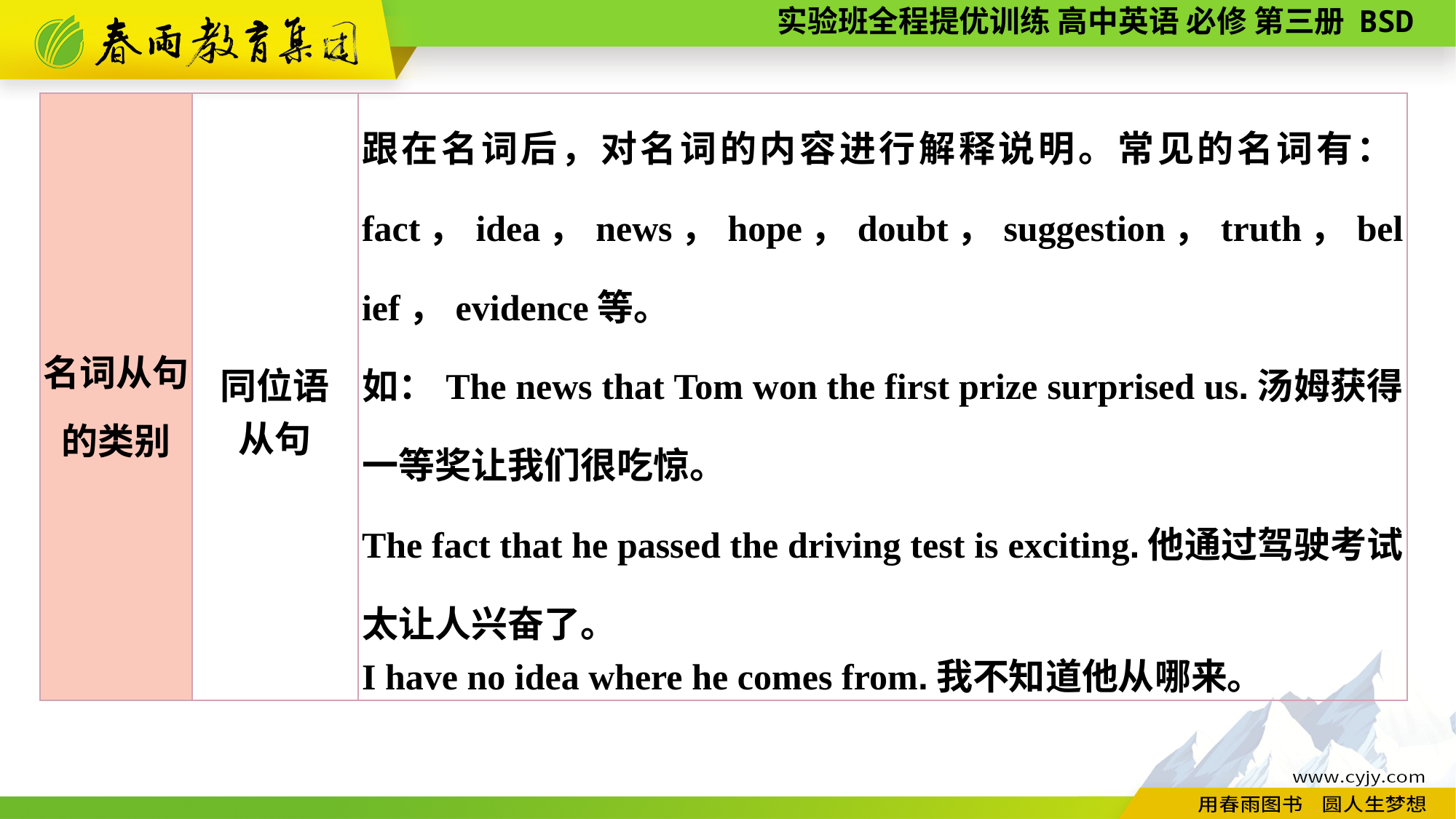

| 名词从句 的类别 | 同位语 从句 | 跟在名词后，对名词的内容进行解释说明。常见的名词有：fact，idea，news，hope，doubt，suggestion，truth，belief，evidence等。 如：The news that Tom won the first prize surprised us.汤姆获得一等奖让我们很吃惊。 The fact that he passed the driving test is exciting.他通过驾驶考试太让人兴奋了。 I have no idea where he comes from.我不知道他从哪来。 |
| --- | --- | --- |